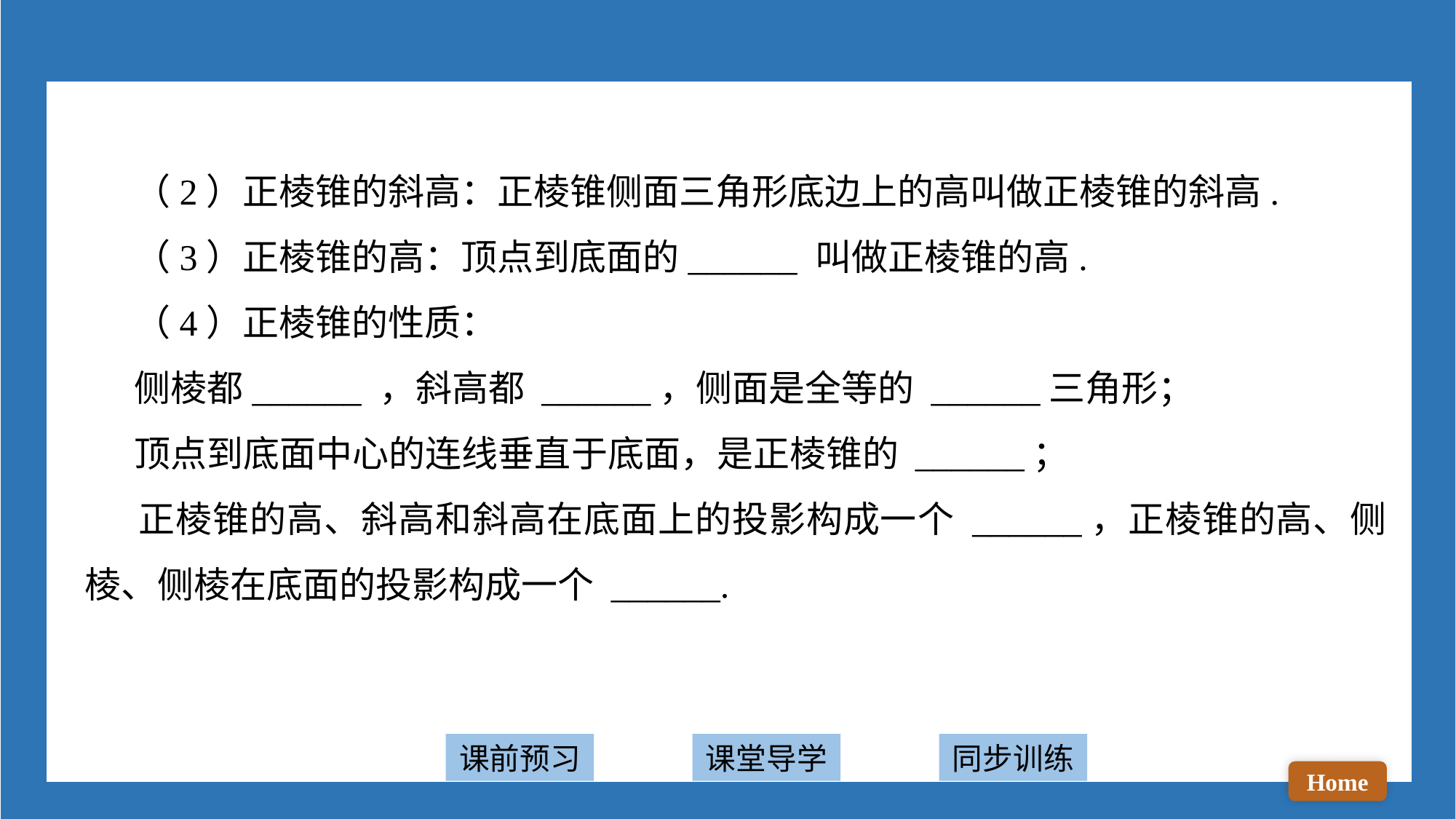

（2）正棱锥的斜高：正棱锥侧面三角形底边上的高叫做正棱锥的斜高.
     （3）正棱锥的高：顶点到底面的______ 叫做正棱锥的高.
     （4）正棱锥的性质：
     侧棱都______ ，斜高都 ______，侧面是全等的 ______三角形；
     顶点到底面中心的连线垂直于底面，是正棱锥的 ______；
     正棱锥的高、斜高和斜高在底面上的投影构成一个 ______，正棱锥的高、侧棱、侧棱在底面的投影构成一个 ______.